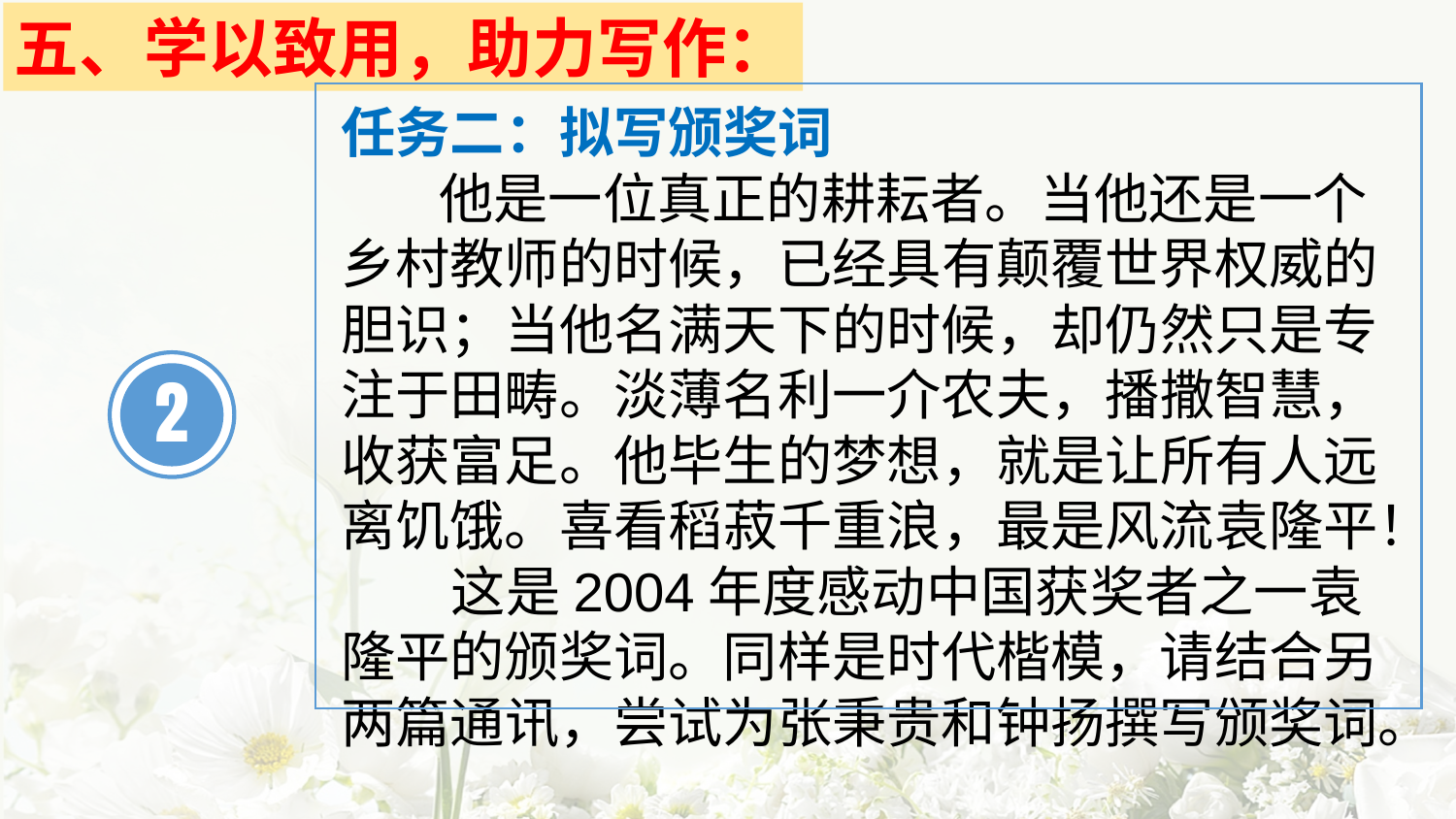

五、学以致用，助力写作：

任务二：拟写颁奖词
       他是一位真正的耕耘者。当他还是一个乡村教师的时候，已经具有颠覆世界权威的胆识；当他名满天下的时候，却仍然只是专注于田畴。淡薄名利一介农夫，播撒智慧，收获富足。他毕生的梦想，就是让所有人远离饥饿。喜看稻菽千重浪，最是风流袁隆平！
        这是2004年度感动中国获奖者之一袁隆平的颁奖词。同样是时代楷模，请结合另两篇通讯，尝试为张秉贵和钟扬撰写颁奖词。

2